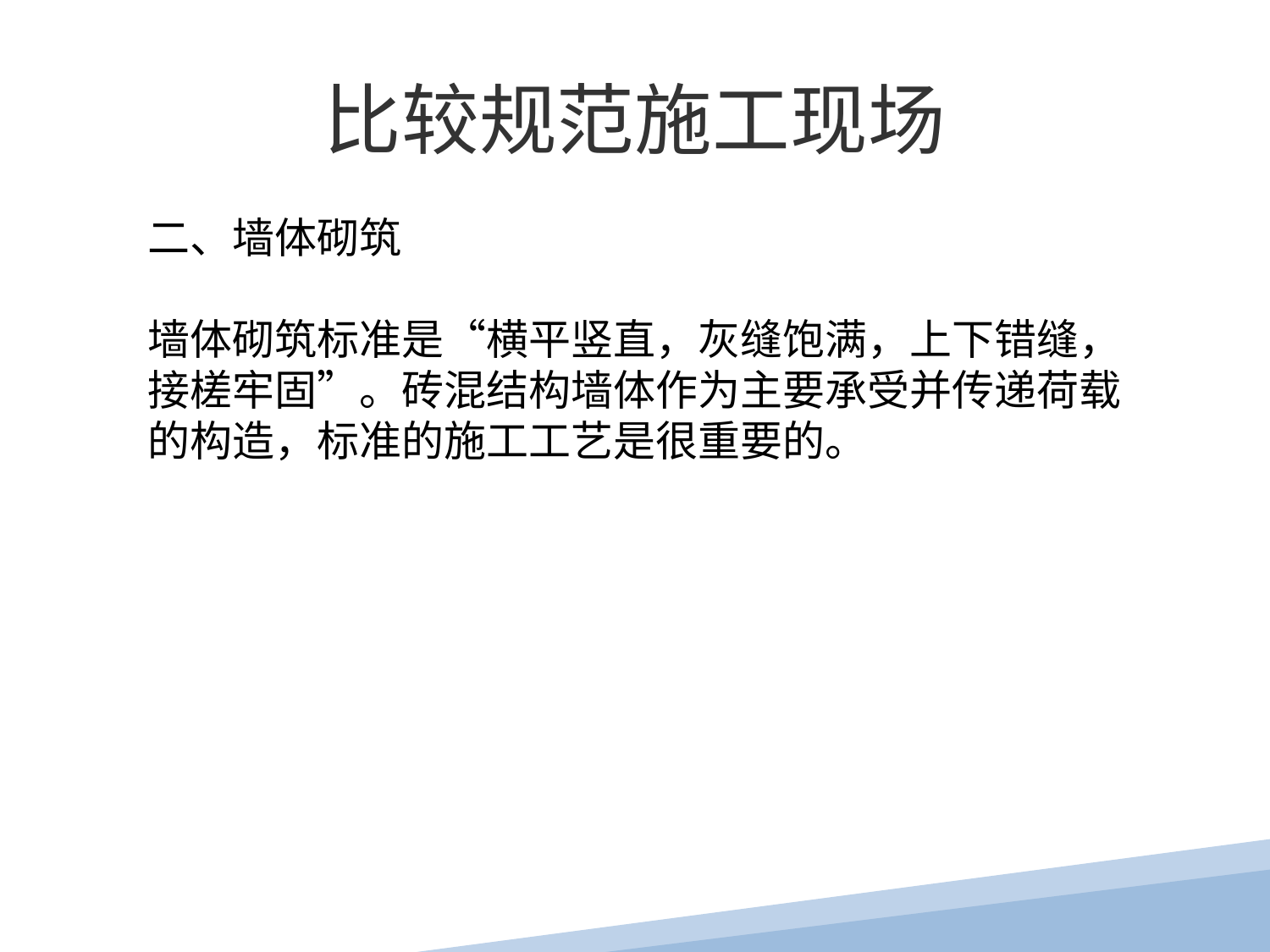

比较规范施工现场
二、墙体砌筑

墙体砌筑标准是“横平竖直，灰缝饱满，上下错缝，接槎牢固”。砖混结构墙体作为主要承受并传递荷载的构造，标准的施工工艺是很重要的。